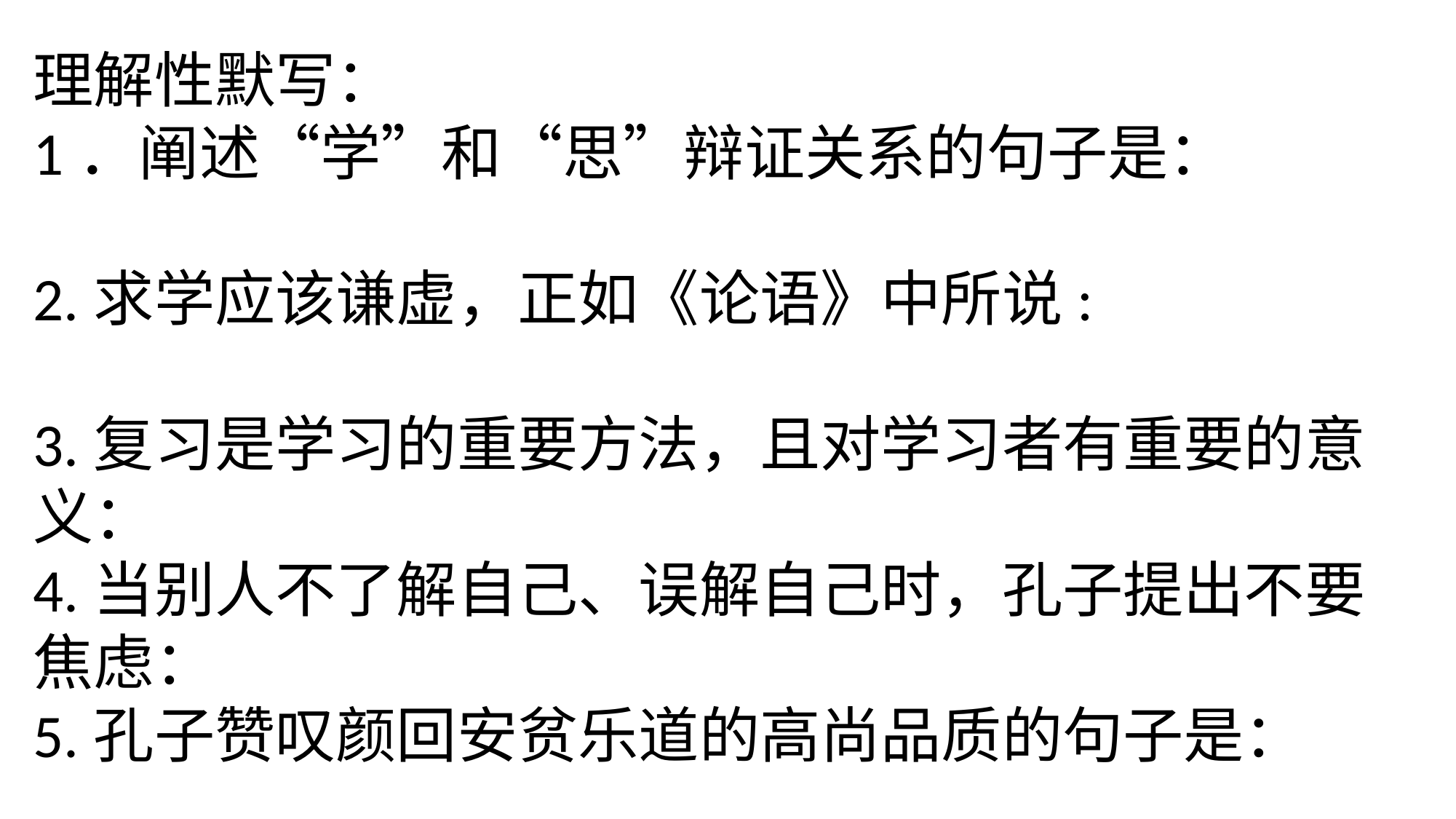

理解性默写：
1．阐述“学”和“思”辩证关系的句子是：
2.求学应该谦虚，正如《论语》中所说:
3.复习是学习的重要方法，且对学习者有重要的意义：
4.当别人不了解自己、误解自己时，孔子提出不要焦虑：
5.孔子赞叹颜回安贫乐道的高尚品质的句子是：
6.孔子在《述而》篇中论述君子对富贵的正确态度是：
7.唐太宗有一句名言“以人为鉴，可以知得失。”由此我们可以联想到《论语》中孔子的话：